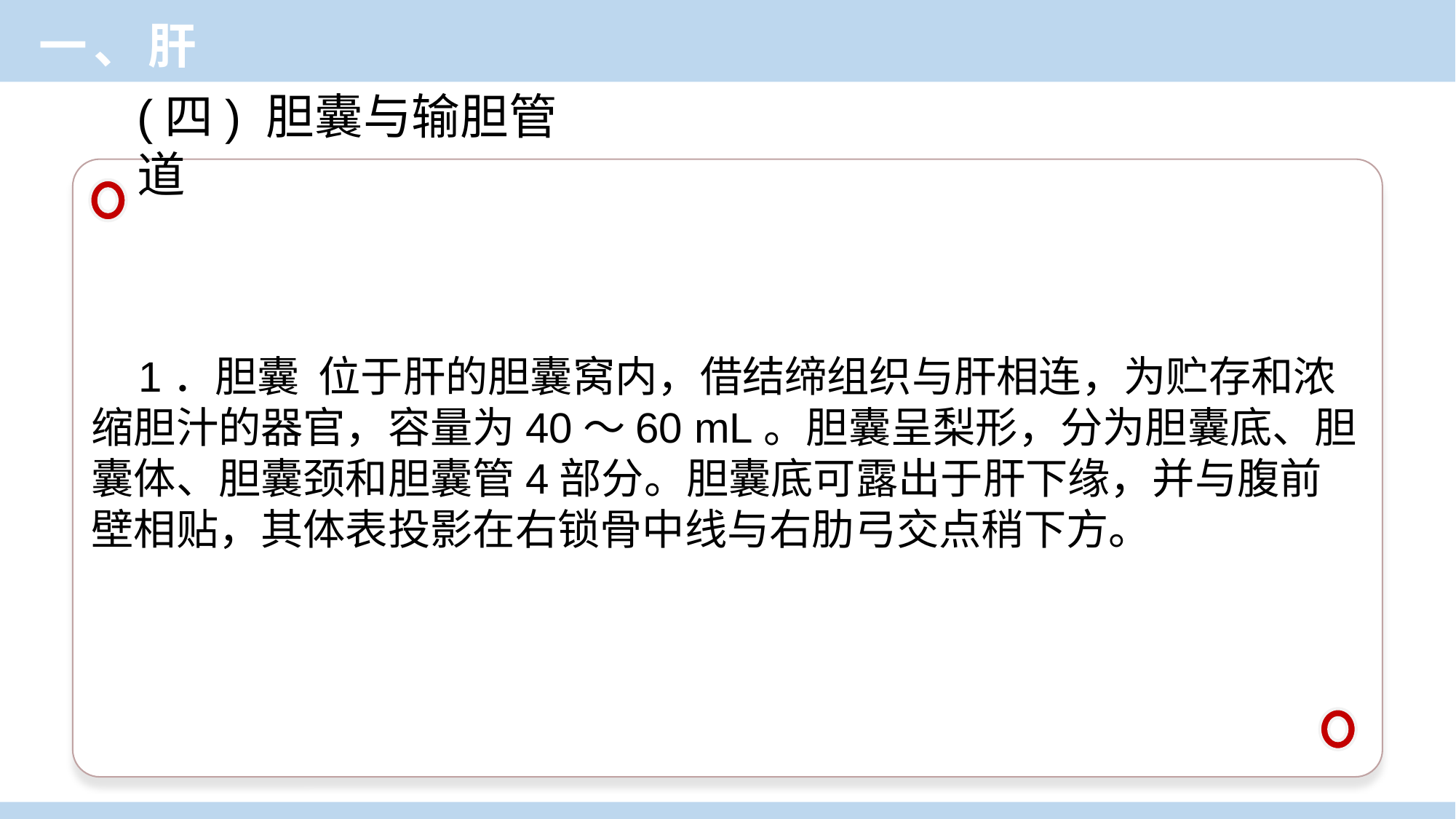

一、肝
(四) 胆囊与输胆管道
    1．胆囊  位于肝的胆囊窝内，借结缔组织与肝相连，为贮存和浓缩胆汁的器官，容量为40～60 mL。胆囊呈梨形，分为胆囊底、胆囊体、胆囊颈和胆囊管4部分。胆囊底可露出于肝下缘，并与腹前壁相贴，其体表投影在右锁骨中线与右肋弓交点稍下方。